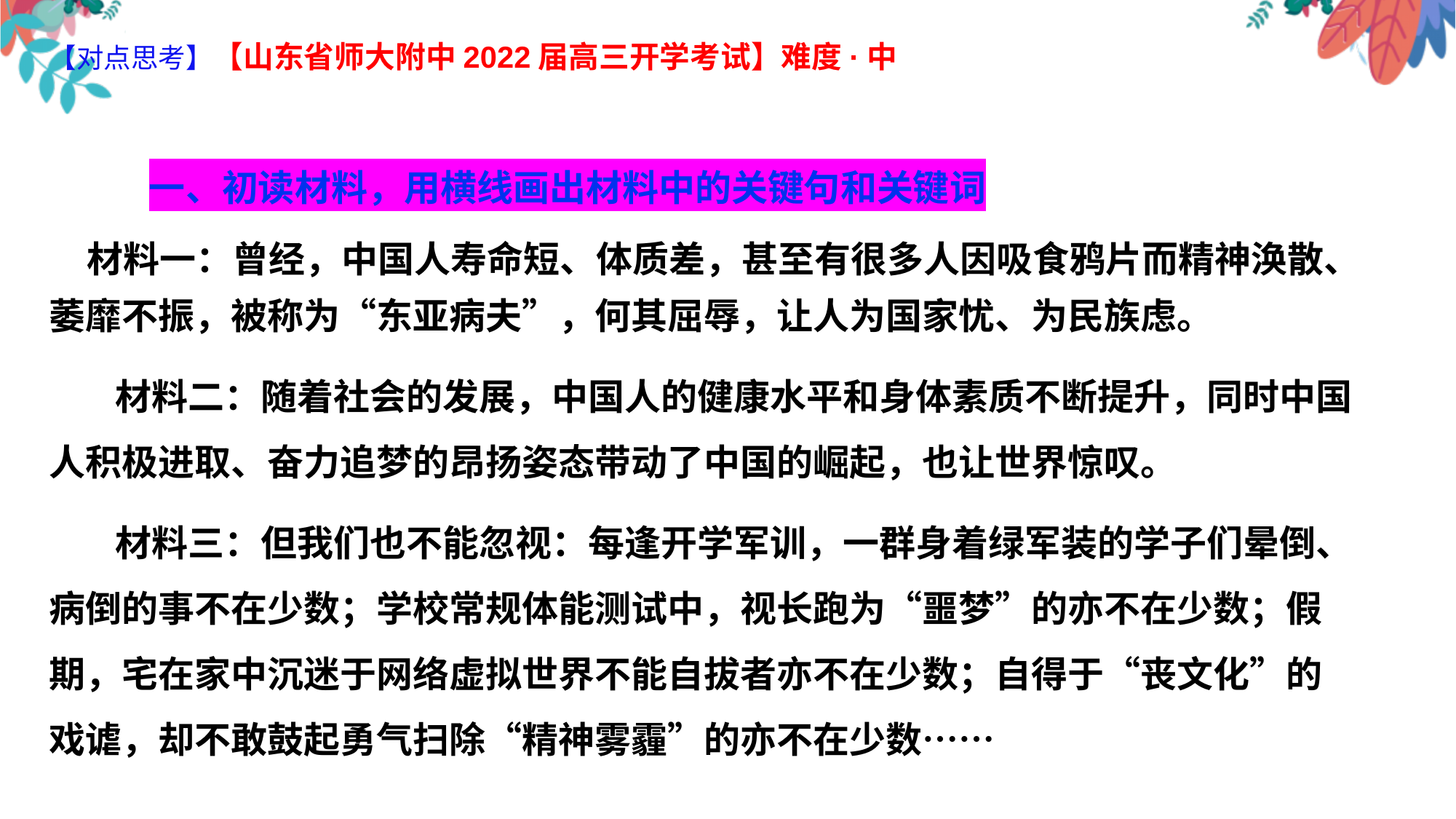

【对点思考】【山东省师大附中2022届高三开学考试】难度·中

             一、初读材料，用横线画出材料中的关键句和关键词
    材料一：曾经，中国人寿命短、体质差，甚至有很多人因吸食鸦片而精神涣散、萎靡不振，被称为“东亚病夫”，何其屈辱，让人为国家忧、为民族虑。
       材料二：随着社会的发展，中国人的健康水平和身体素质不断提升，同时中国人积极进取、奋力追梦的昂扬姿态带动了中国的崛起，也让世界惊叹。
       材料三：但我们也不能忽视：每逢开学军训，一群身着绿军装的学子们晕倒、病倒的事不在少数；学校常规体能测试中，视长跑为“噩梦”的亦不在少数；假期，宅在家中沉迷于网络虚拟世界不能自拔者亦不在少数；自得于“丧文化”的戏谑，却不敢鼓起勇气扫除“精神雾霾”的亦不在少数……